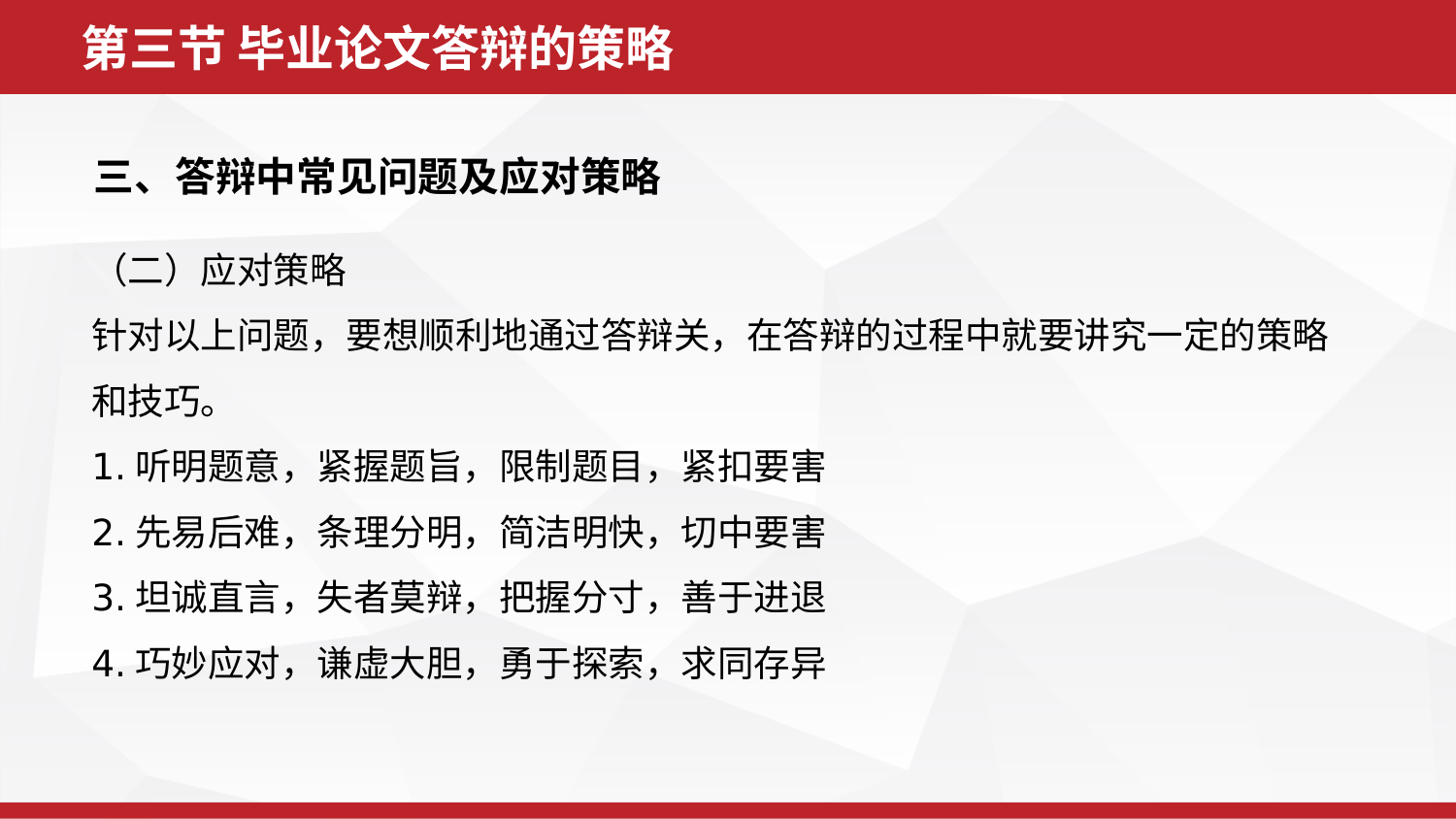

第三节 毕业论文答辩的策略
三、答辩中常见问题及应对策略
（二）应对策略
针对以上问题，要想顺利地通过答辩关，在答辩的过程中就要讲究一定的策略和技巧。
1.听明题意，紧握题旨，限制题目，紧扣要害
2.先易后难，条理分明，简洁明快，切中要害
3.坦诚直言，失者莫辩，把握分寸，善于进退
4.巧妙应对，谦虚大胆，勇于探索，求同存异